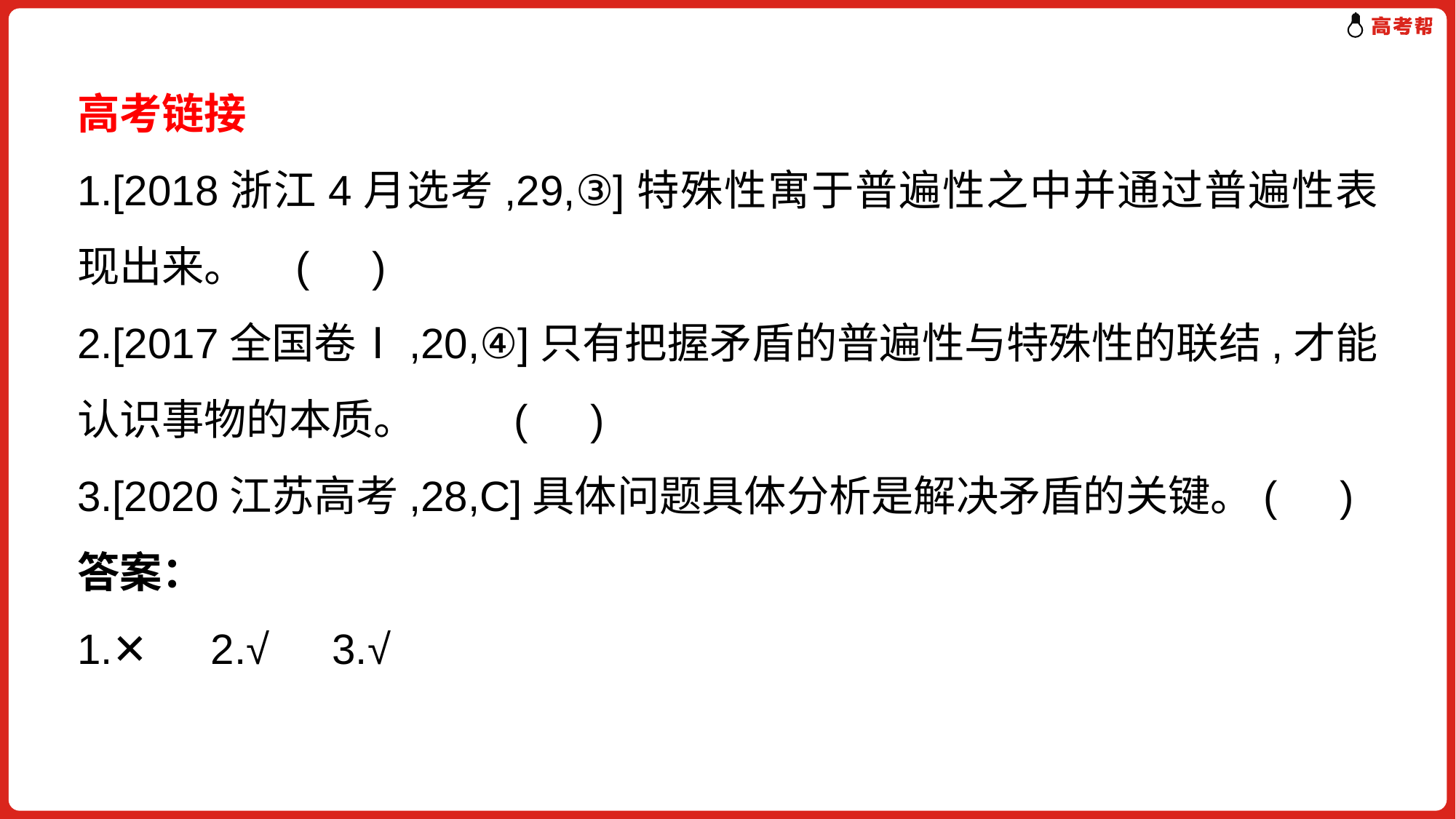

高考链接
1.[2018浙江4月选考,29,③]特殊性寓于普遍性之中并通过普遍性表现出来。	(　)
2.[2017全国卷Ⅰ,20,④]只有把握矛盾的普遍性与特殊性的联结,才能认识事物的本质。	(　)
3.[2020江苏高考,28,C]具体问题具体分析是解决矛盾的关键。(　)
答案：
1.✕　2.√　3.√